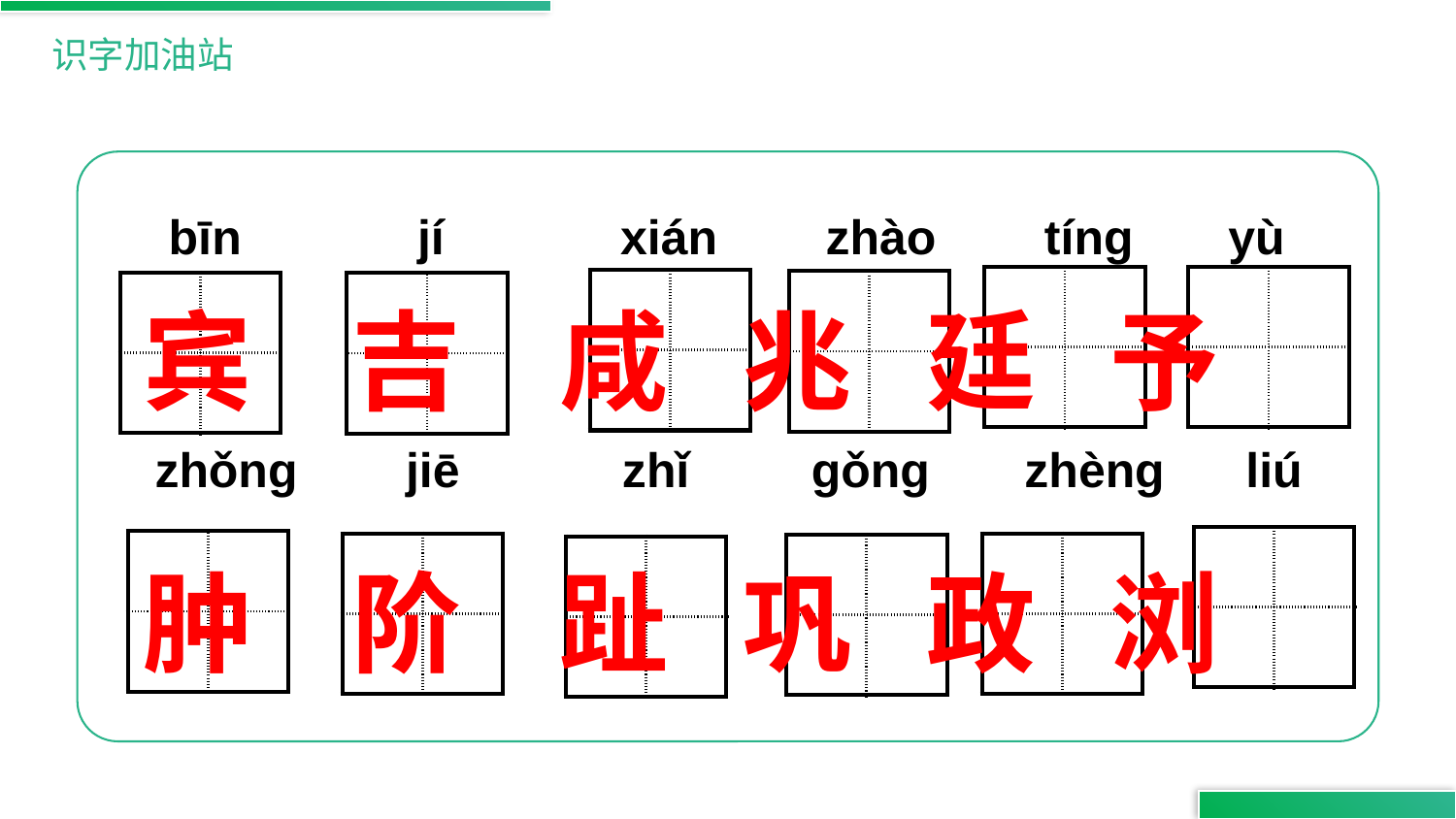

识字加油站
       bīn             jí             xián        zhào        tíng       yù

      zhǒng        jiē            zhǐ         gǒng       zhèng      liú
|  |  |
| --- | --- |
|  |  |
|  |  |
| --- | --- |
|  |  |
|  |  |
| --- | --- |
|  |  |
|  |  |
| --- | --- |
|  |  |
|  |  |
| --- | --- |
|  |  |
|  |  |
| --- | --- |
|  |  |
宾    吉    咸   兆   廷   予

肿    阶    趾   巩   政   浏
|  |  |
| --- | --- |
|  |  |
|  |  |
| --- | --- |
|  |  |
|  |  |
| --- | --- |
|  |  |
|  |  |
| --- | --- |
|  |  |
|  |  |
| --- | --- |
|  |  |
|  |  |
| --- | --- |
|  |  |